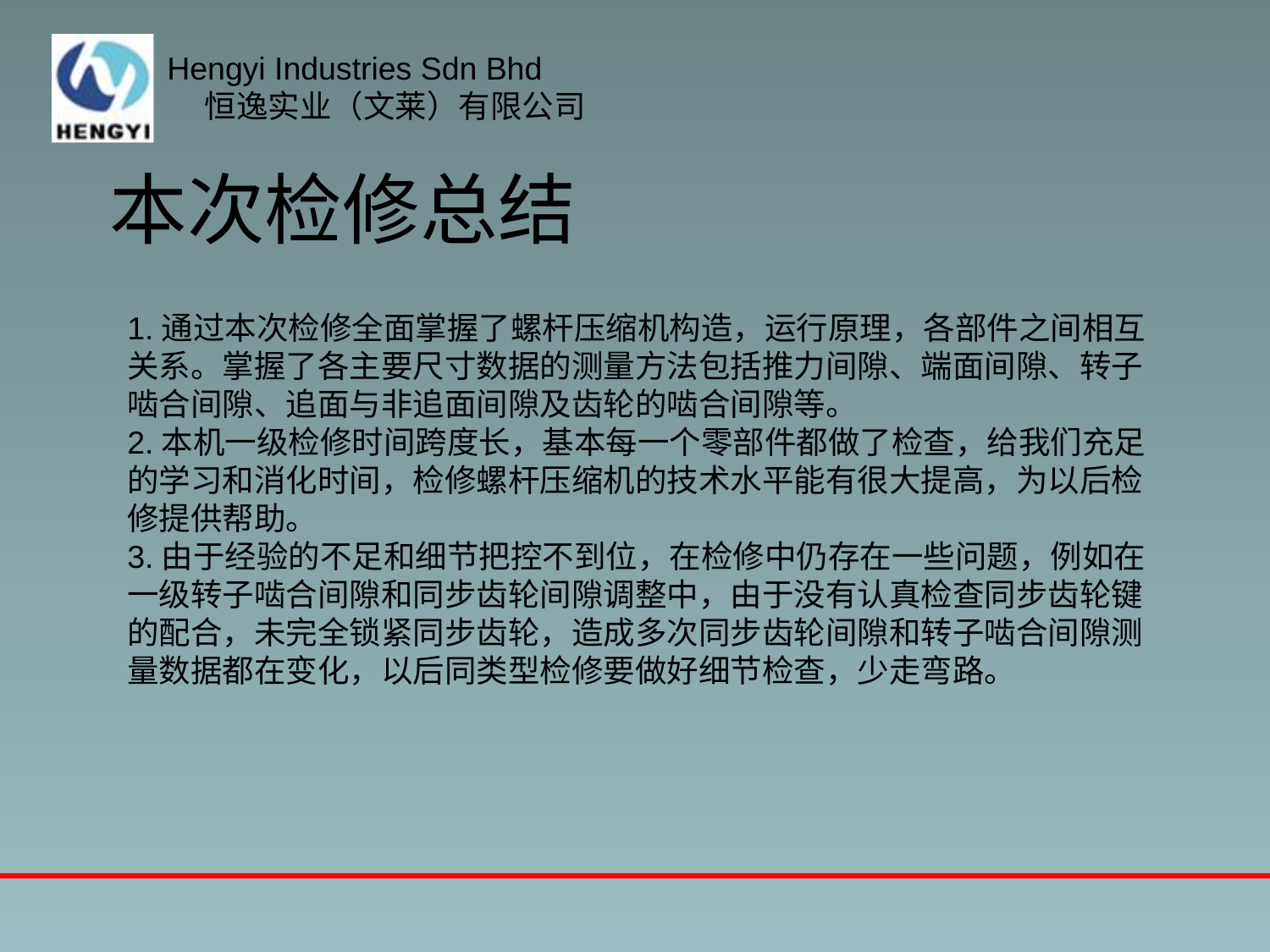

# 本次检修总结
1.通过本次检修全面掌握了螺杆压缩机构造，运行原理，各部件之间相互关系。掌握了各主要尺寸数据的测量方法包括推力间隙、端面间隙、转子啮合间隙、追面与非追面间隙及齿轮的啮合间隙等。
2.本机一级检修时间跨度长，基本每一个零部件都做了检查，给我们充足的学习和消化时间，检修螺杆压缩机的技术水平能有很大提高，为以后检修提供帮助。
3.由于经验的不足和细节把控不到位，在检修中仍存在一些问题，例如在一级转子啮合间隙和同步齿轮间隙调整中，由于没有认真检查同步齿轮键的配合，未完全锁紧同步齿轮，造成多次同步齿轮间隙和转子啮合间隙测量数据都在变化，以后同类型检修要做好细节检查，少走弯路。